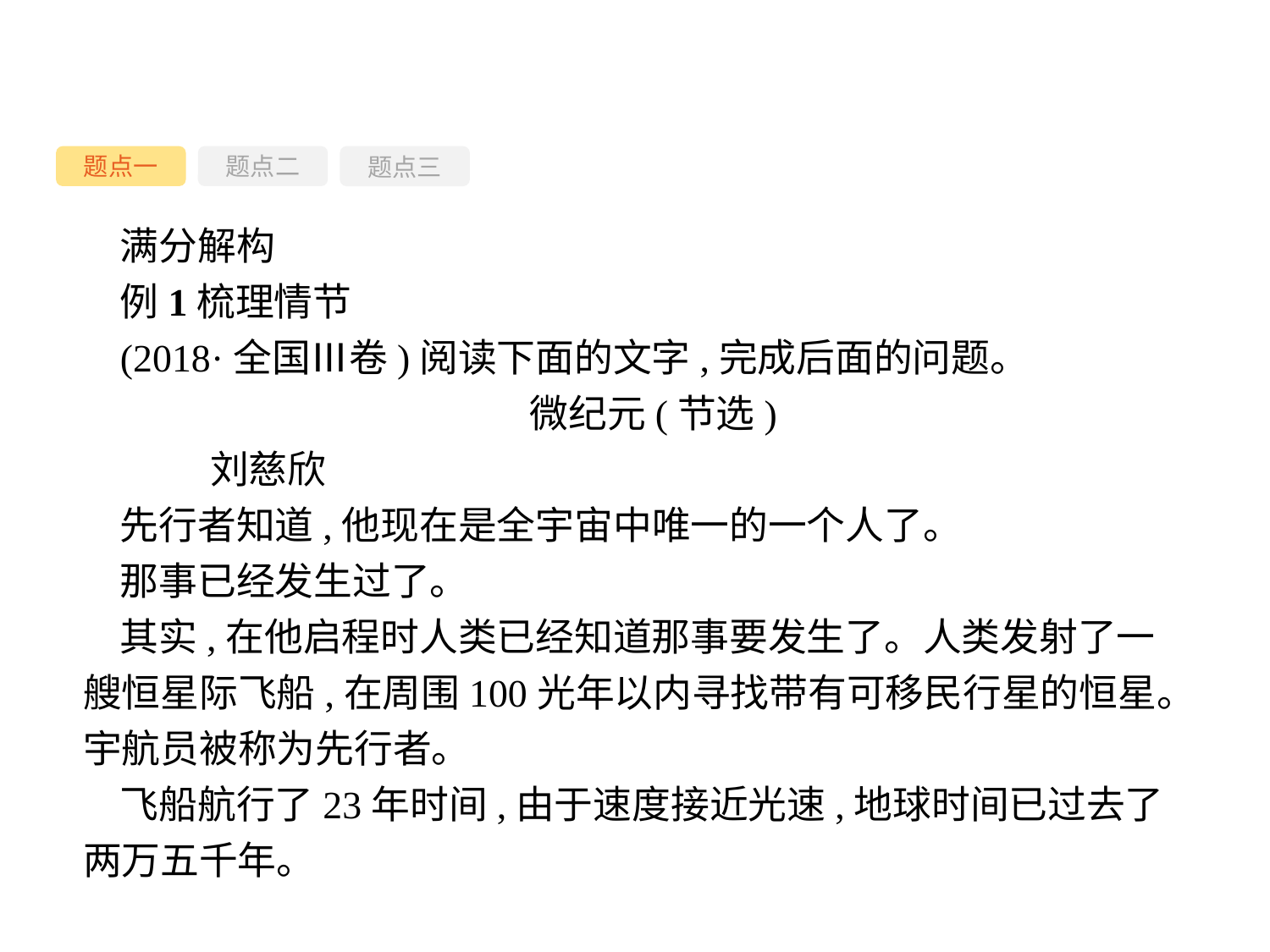

题点一
题点三
题点二
满分解构
例1梳理情节
(2018·全国Ⅲ卷)阅读下面的文字,完成后面的问题。
微纪元(节选)
	刘慈欣
先行者知道,他现在是全宇宙中唯一的一个人了。
那事已经发生过了。
其实,在他启程时人类已经知道那事要发生了。人类发射了一艘恒星际飞船,在周围100光年以内寻找带有可移民行星的恒星。宇航员被称为先行者。
飞船航行了23年时间,由于速度接近光速,地球时间已过去了两万五千年。
-52-